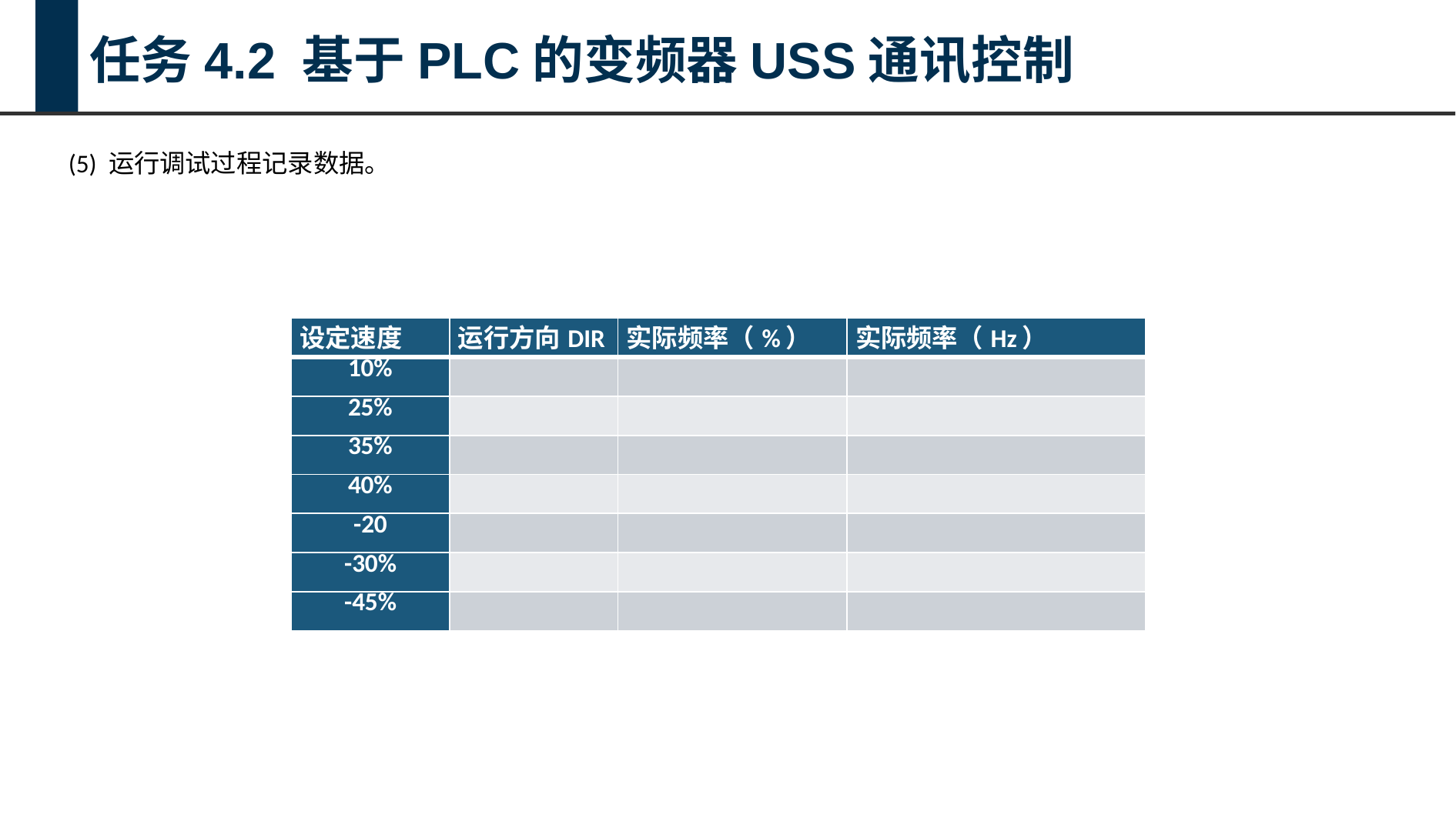

任务4.2 基于PLC的变频器USS通讯控制
(5) 运行调试过程记录数据。
| 设定速度 | 运行方向DIR | 实际频率（%） | 实际频率（Hz） |
| --- | --- | --- | --- |
| 10% |  |  |  |
| 25% |  |  |  |
| 35% |  |  |  |
| 40% |  |  |  |
| -20 |  |  |  |
| -30% |  |  |  |
| -45% |  |  |  |